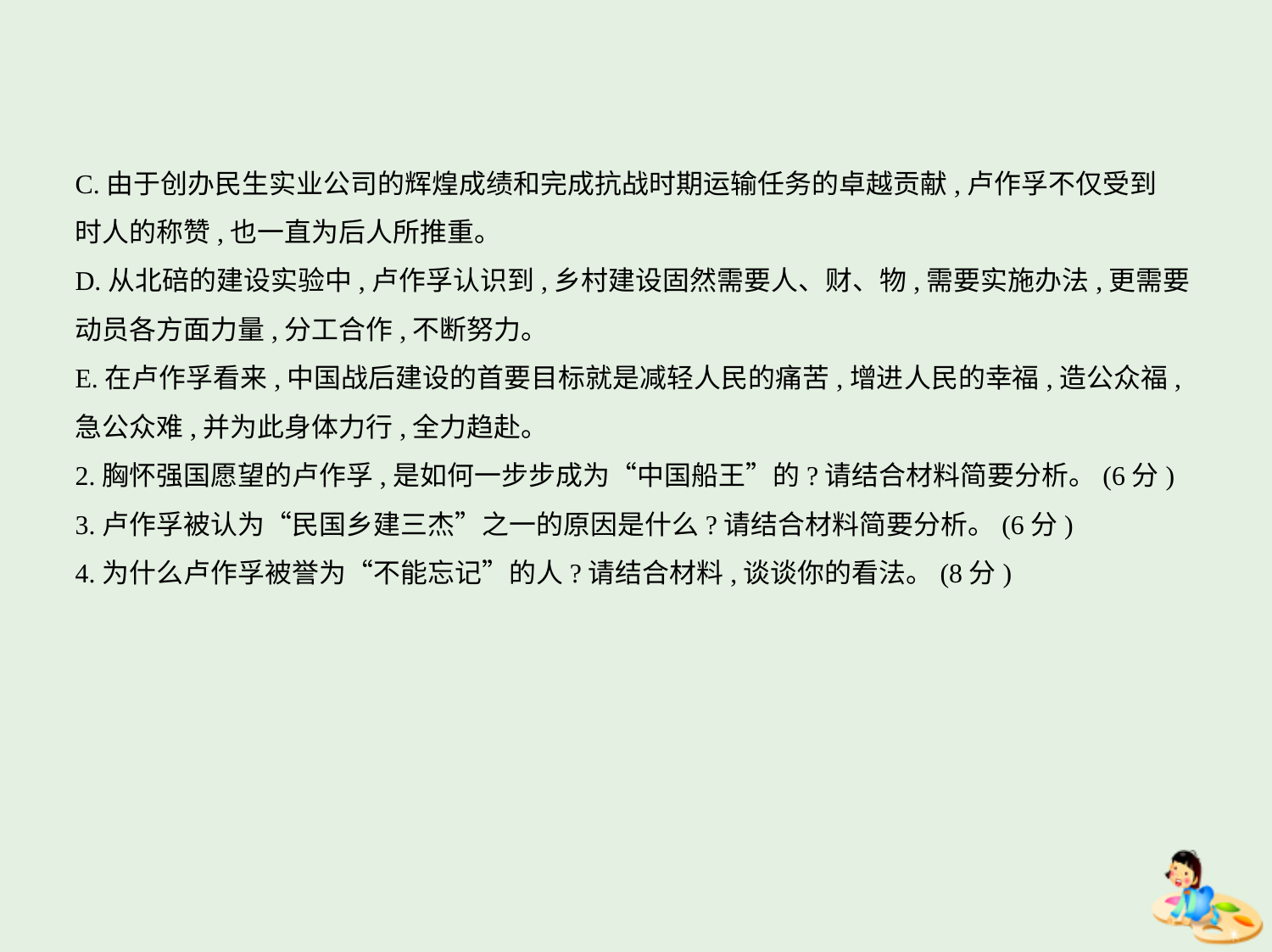

C.由于创办民生实业公司的辉煌成绩和完成抗战时期运输任务的卓越贡献,卢作孚不仅受到
时人的称赞,也一直为后人所推重。
D.从北碚的建设实验中,卢作孚认识到,乡村建设固然需要人、财、物,需要实施办法,更需要
动员各方面力量,分工合作,不断努力。
E.在卢作孚看来,中国战后建设的首要目标就是减轻人民的痛苦,增进人民的幸福,造公众福,
急公众难,并为此身体力行,全力趋赴。
2.胸怀强国愿望的卢作孚,是如何一步步成为“中国船王”的?请结合材料简要分析。(6分)
3.卢作孚被认为“民国乡建三杰”之一的原因是什么?请结合材料简要分析。(6分)
4.为什么卢作孚被誉为“不能忘记”的人?请结合材料,谈谈你的看法。(8分)